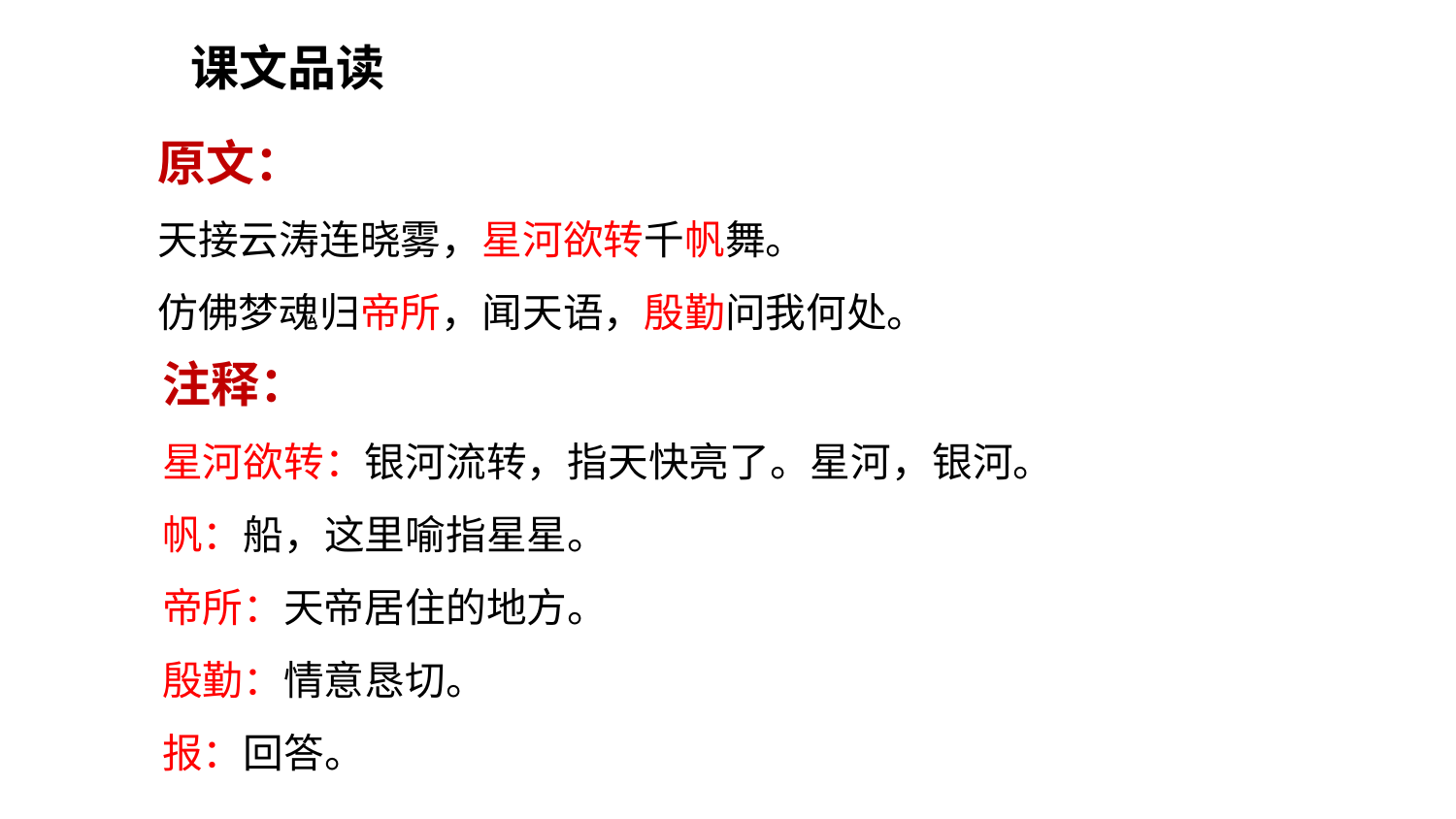

课文品读
原文：
天接云涛连晓雾，星河欲转千帆舞。
仿佛梦魂归帝所，闻天语，殷勤问我何处。

注释：
星河欲转：银河流转，指天快亮了。星河，银河。
帆：船，这里喻指星星。
帝所：天帝居住的地方。
殷勤：情意恳切。
报：回答。